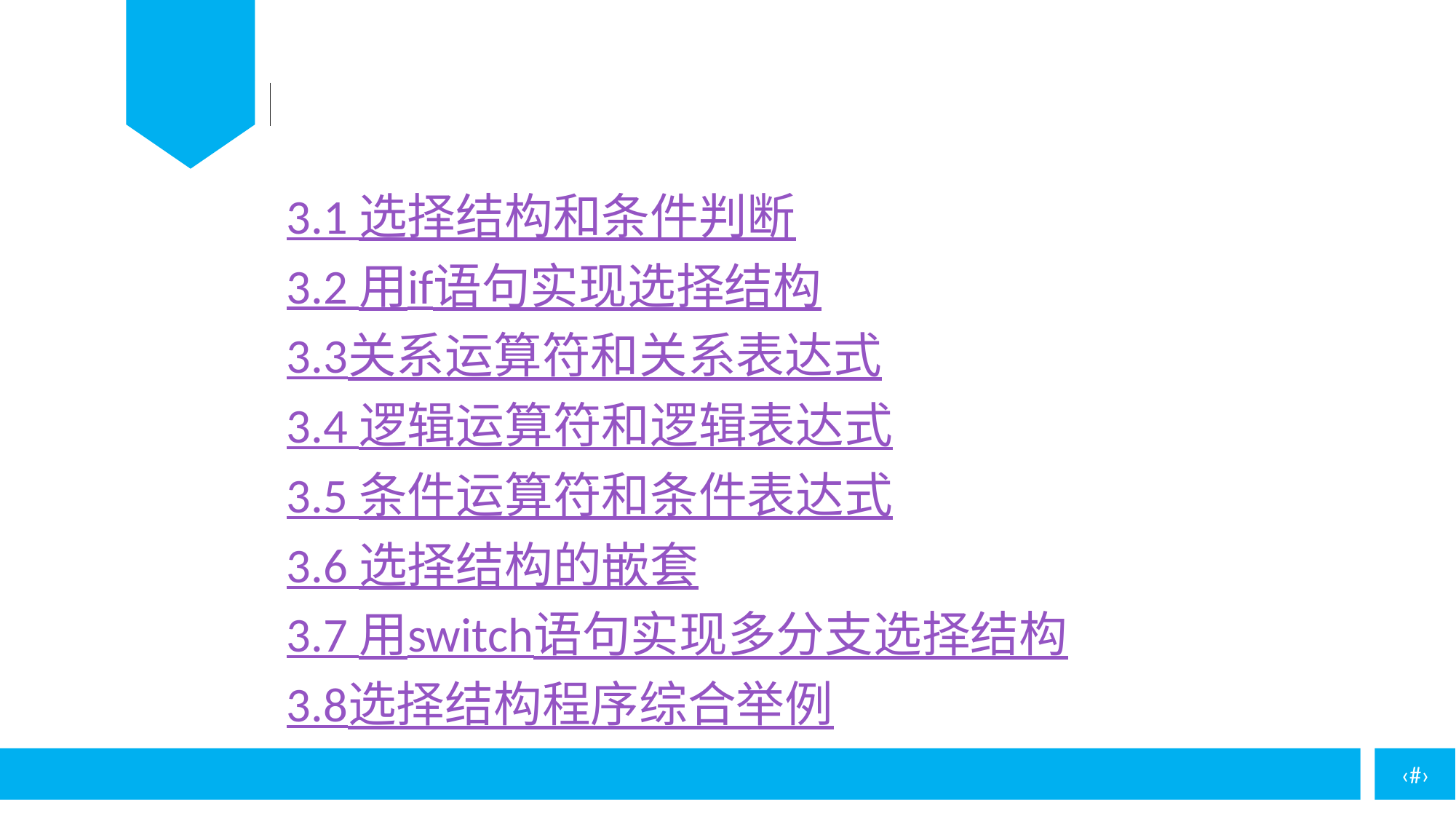

3.1 选择结构和条件判断
3.2 用if语句实现选择结构
3.3关系运算符和关系表达式
3.4 逻辑运算符和逻辑表达式
3.5 条件运算符和条件表达式
3.6 选择结构的嵌套
3.7 用switch语句实现多分支选择结构
3.8选择结构程序综合举例